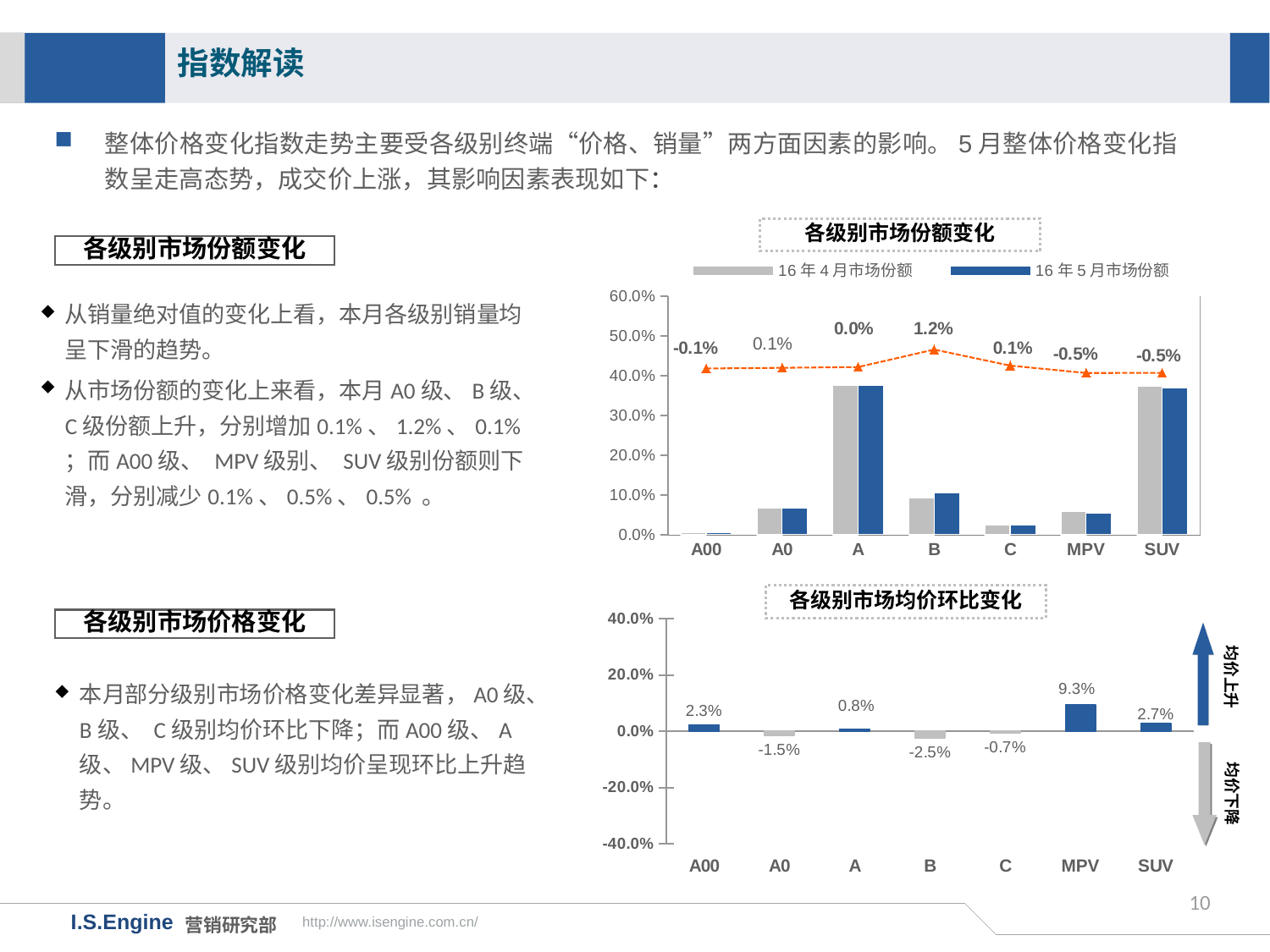

指数解读
整体价格变化指数走势主要受各级别终端“价格、销量”两方面因素的影响。5月整体价格变化指数呈走高态势，成交价上涨，其影响因素表现如下：
各级别市场份额变化
各级别市场份额变化

### Chart

| Category | 16年4月市场份额 | 16年5月市场份额 | 月度份额差值 |
|---|---|---|---|
| A00 | 0.006210033570845688 | 0.004738388673496646 | -0.0014716448973490417 |
| A0 | 0.06788325442423516 | 0.06692369338733782 | -0.000959561036897344 |
| A | 0.3770132004588143 | 0.37659540673034575 | -0.0004177937284685629 |
| B | 0.09297291035171094 | 0.10502429480098478 | 0.012051384449273839 |
| C | 0.023817222849562638 | 0.023838506357079424 | 0.000596793028708833 |
| MPV | 0.05874388767452193 | 0.05408968499787015 | -0.004654202676651786 |
| SUV | 0.3733594906703093 | 0.36879002505288544 | -0.004569465617423885 |
从销量绝对值的变化上看，本月各级别销量均呈下滑的趋势。
从市场份额的变化上来看，本月A0级、B级、C级份额上升，分别增加0.1%、1.2%、0.1% ；而A00级、 MPV级别、 SUV级别份额则下滑，分别减少0.1%、0.5%、0.5% 。
各级别市场均价环比变化

### Chart

| Category |  |
|---|---|
| A00 | 0.022938556312523284 |
| A0 | -0.015074159394662279 |
| A | 0.008323021204025727 |
| B | -0.025401019355073107 |
| C | -0.007472152075407856 |
| MPV | 0.0933119293787843 |
| SUV | 0.027113274165259105 |
各级别市场价格变化

均价上升
本月部分级别市场价格变化差异显著，A0级、B级、 C级别均价环比下降；而A00级、A级、MPV级、SUV级别均价呈现环比上升趋势。

均价下降
10